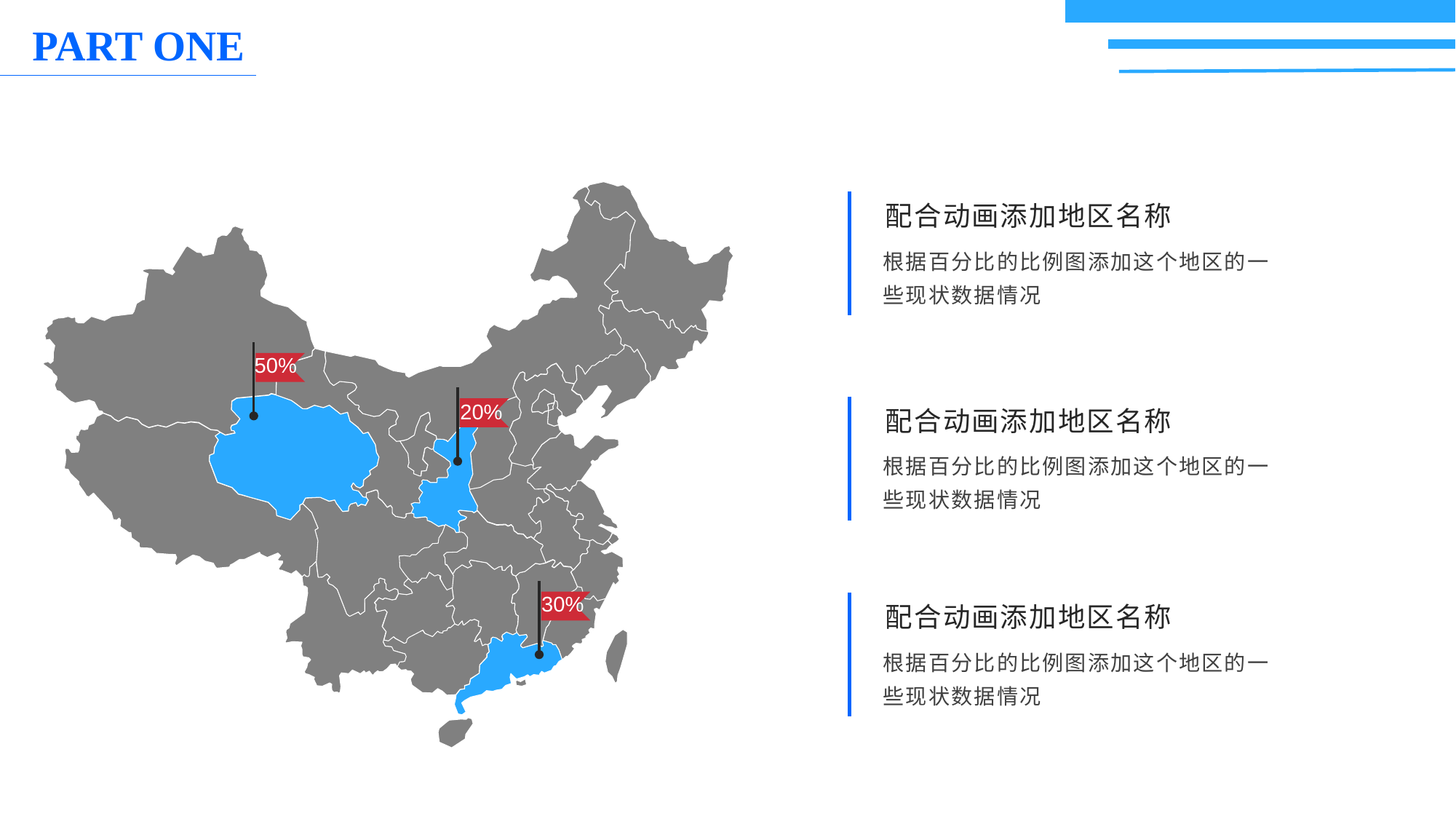

配合动画添加地区名称
根据百分比的比例图添加这个地区的一些现状数据情况

50%

20%

配合动画添加地区名称
根据百分比的比例图添加这个地区的一些现状数据情况

30%

配合动画添加地区名称
根据百分比的比例图添加这个地区的一些现状数据情况